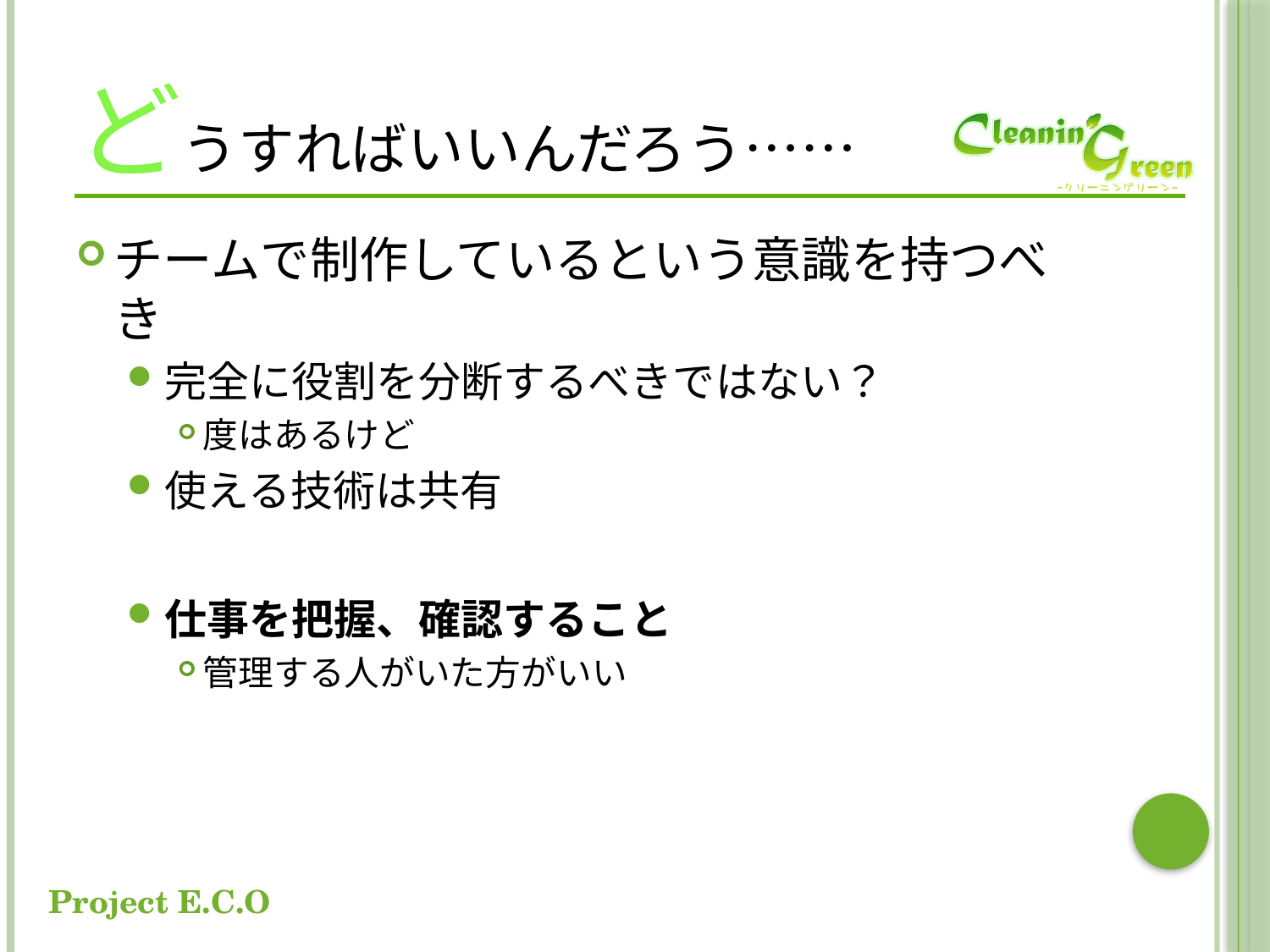

# どうすればいいんだろう……
チームで制作しているという意識を持つべき
完全に役割を分断するべきではない？
度はあるけど
使える技術は共有

仕事を把握、確認すること
管理する人がいた方がいい